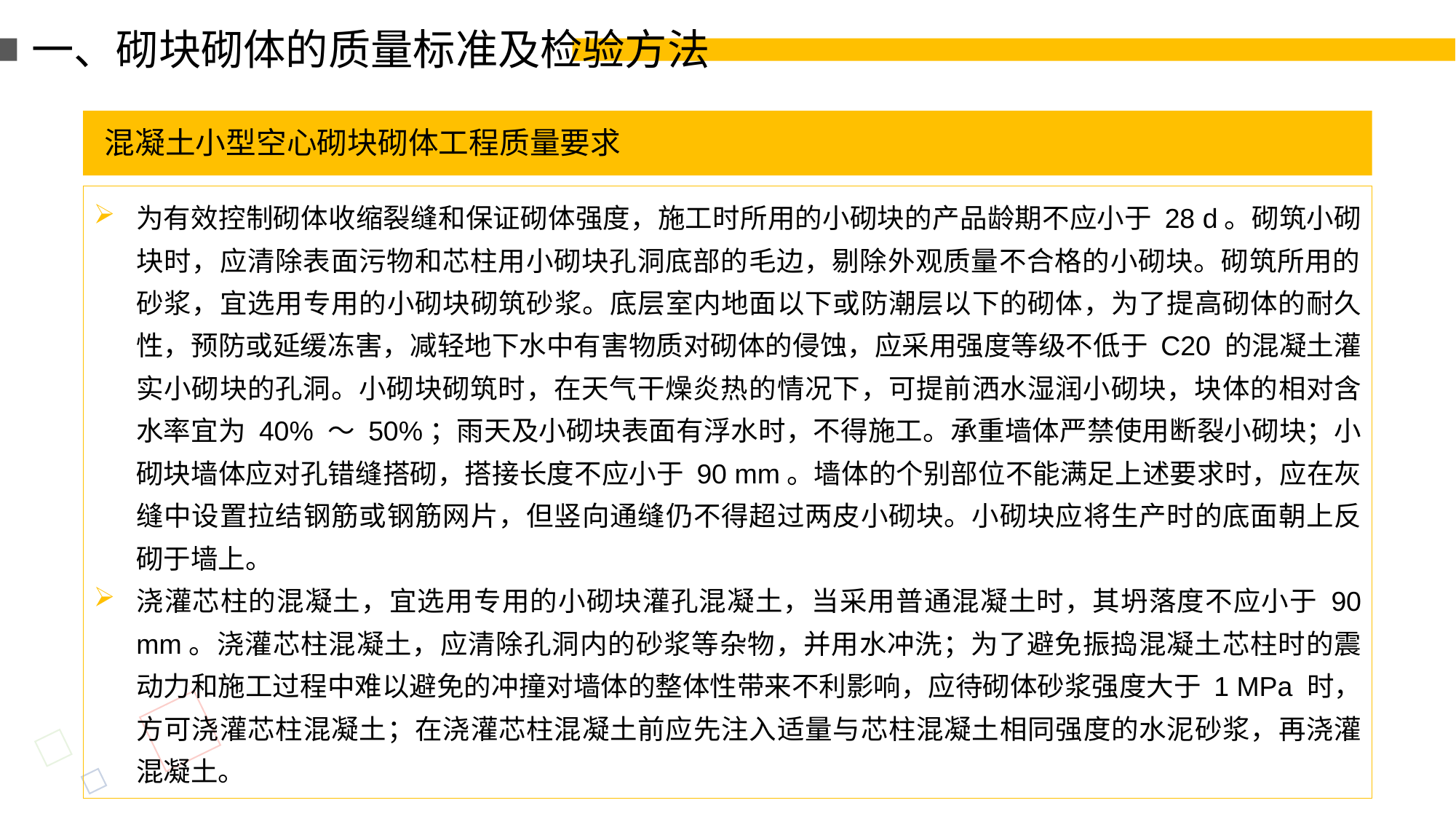

一、砌块砌体的质量标准及检验方法
混凝土小型空心砌块砌体工程质量要求
为有效控制砌体收缩裂缝和保证砌体强度，施工时所用的小砌块的产品龄期不应小于 28 d。砌筑小砌块时，应清除表面污物和芯柱用小砌块孔洞底部的毛边，剔除外观质量不合格的小砌块。砌筑所用的砂浆，宜选用专用的小砌块砌筑砂浆。底层室内地面以下或防潮层以下的砌体，为了提高砌体的耐久性，预防或延缓冻害，减轻地下水中有害物质对砌体的侵蚀，应采用强度等级不低于 C20 的混凝土灌实小砌块的孔洞。小砌块砌筑时，在天气干燥炎热的情况下，可提前洒水湿润小砌块，块体的相对含水率宜为 40% ～ 50%；雨天及小砌块表面有浮水时，不得施工。承重墙体严禁使用断裂小砌块；小砌块墙体应对孔错缝搭砌，搭接长度不应小于 90 mm。墙体的个别部位不能满足上述要求时，应在灰缝中设置拉结钢筋或钢筋网片，但竖向通缝仍不得超过两皮小砌块。小砌块应将生产时的底面朝上反砌于墙上。
浇灌芯柱的混凝土，宜选用专用的小砌块灌孔混凝土，当采用普通混凝土时，其坍落度不应小于 90 mm。浇灌芯柱混凝土，应清除孔洞内的砂浆等杂物，并用水冲洗；为了避免振捣混凝土芯柱时的震动力和施工过程中难以避免的冲撞对墙体的整体性带来不利影响，应待砌体砂浆强度大于 1 MPa 时，方可浇灌芯柱混凝土；在浇灌芯柱混凝土前应先注入适量与芯柱混凝土相同强度的水泥砂浆，再浇灌混凝土。